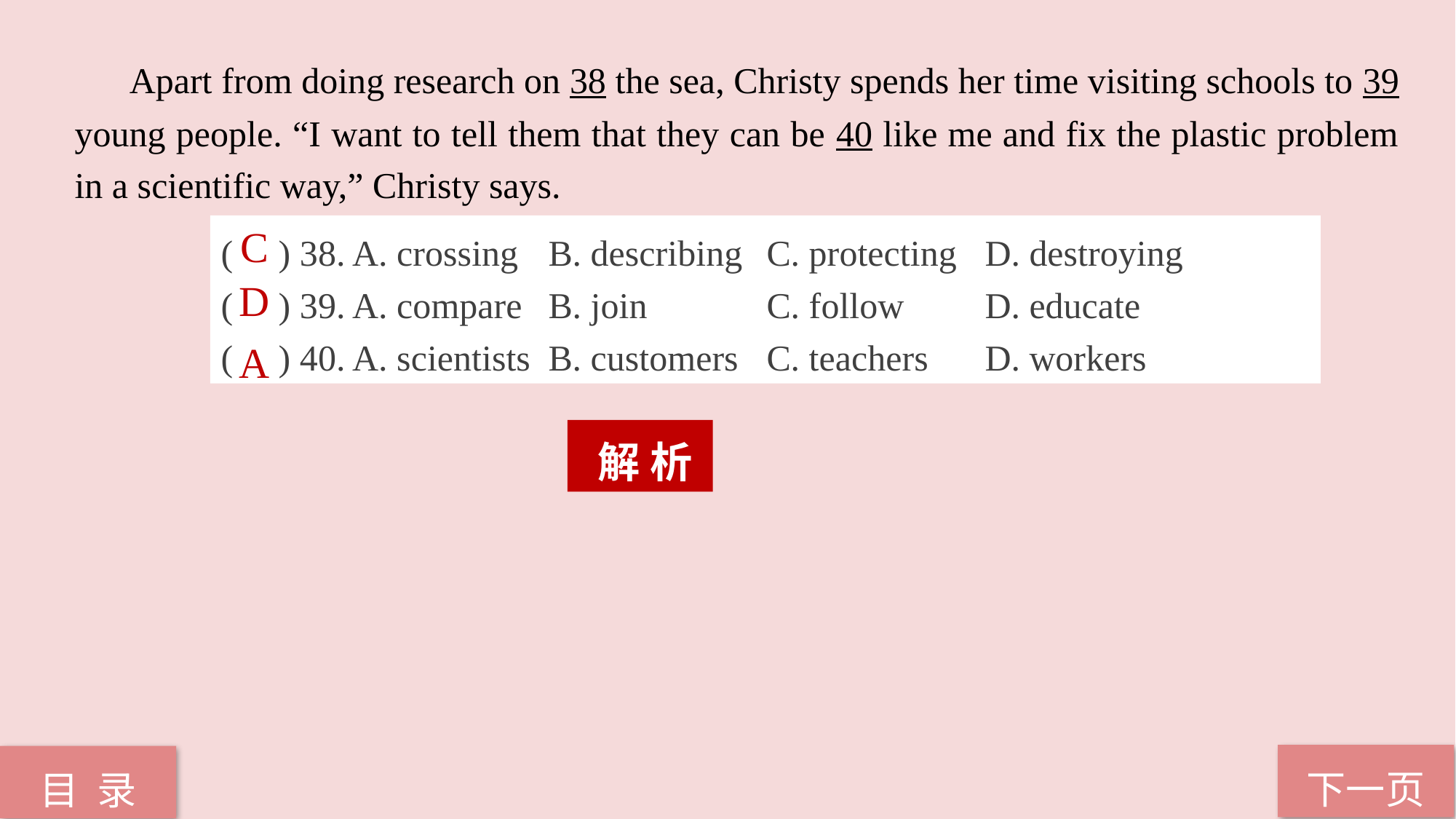

Apart from doing research on 38 the sea, Christy spends her time visiting schools to 39 young people. “I want to tell them that they can be 40 like me and fix the plastic problem in a scientific way,” Christy says.
(     ) 38. A. crossing 	B. describing 	C. protecting 	D. destroying
(     ) 39. A. compare 	B. join 		C. follow 	D. educate
(     ) 40. A. scientists 	B. customers 	C. teachers 	D. workers
C
D
A
 解 析